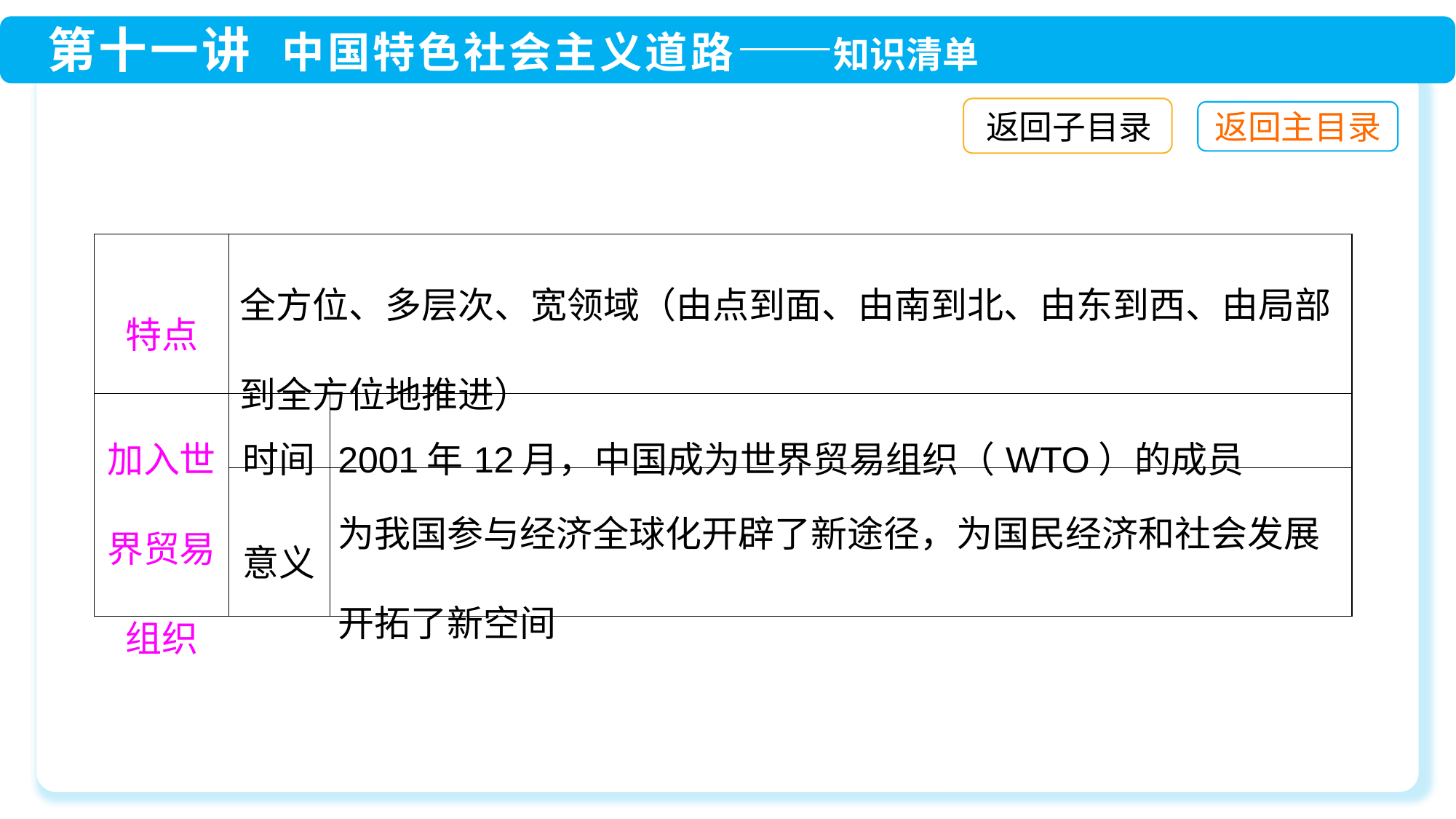

返回子目录
| 特点 | 全方位、多层次、宽领域（由点到面、由南到北、由东到西、由局部到全方位地推进） |  |
| --- | --- | --- |
| 加入世界贸易组织 | 时间 | 2001年12月，中国成为世界贸易组织（WTO）的成员 |
|  | 意义 | 为我国参与经济全球化开辟了新途径，为国民经济和社会发展开拓了新空间 |